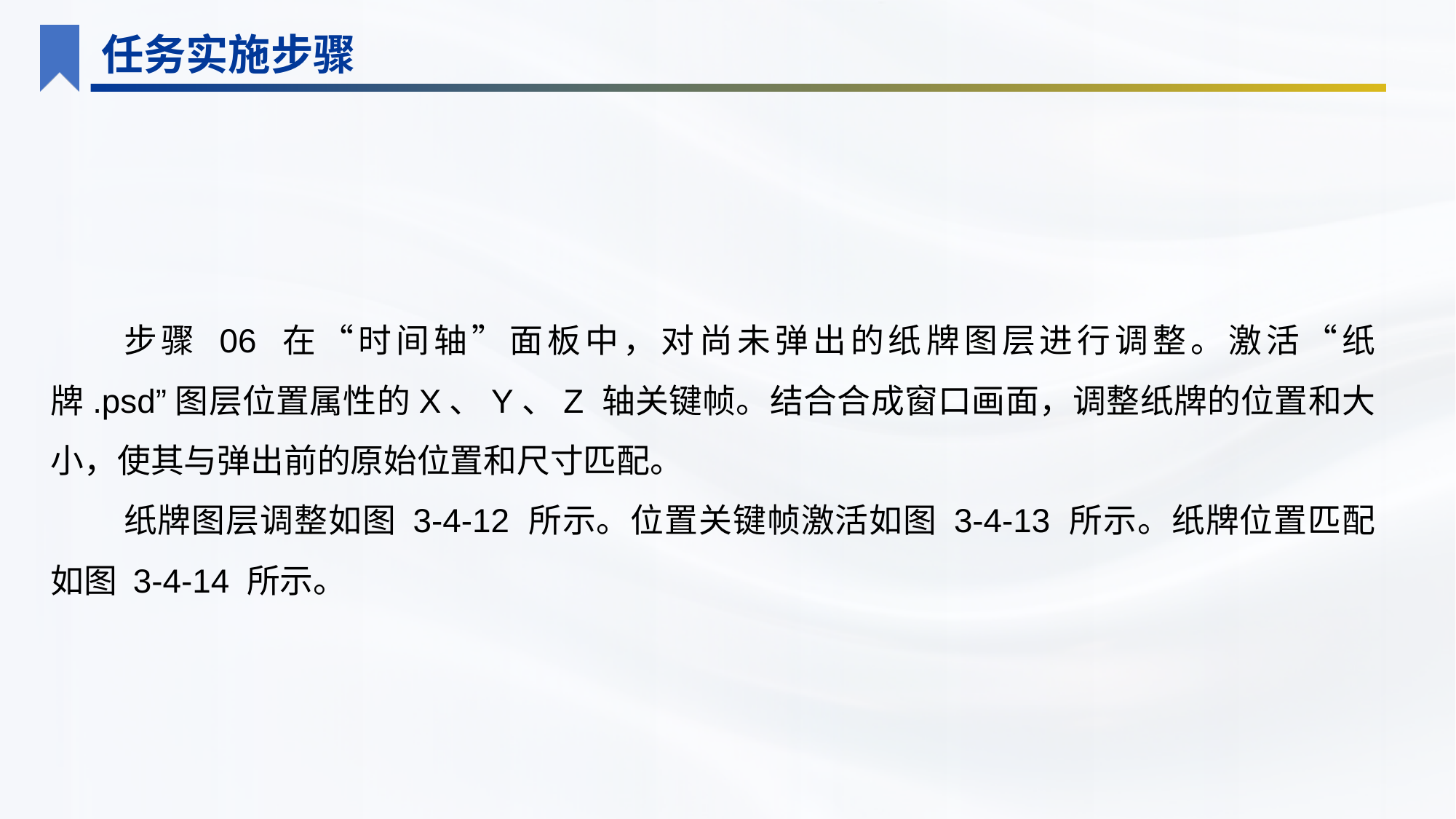

任务实施步骤
步骤 06 在“时间轴”面板中，对尚未弹出的纸牌图层进行调整。激活“纸牌.psd”图层位置属性的X、Y、Z 轴关键帧。结合合成窗口画面，调整纸牌的位置和大小，使其与弹出前的原始位置和尺寸匹配。
纸牌图层调整如图 3-4-12 所示。位置关键帧激活如图 3-4-13 所示。纸牌位置匹配如图 3-4-14 所示。